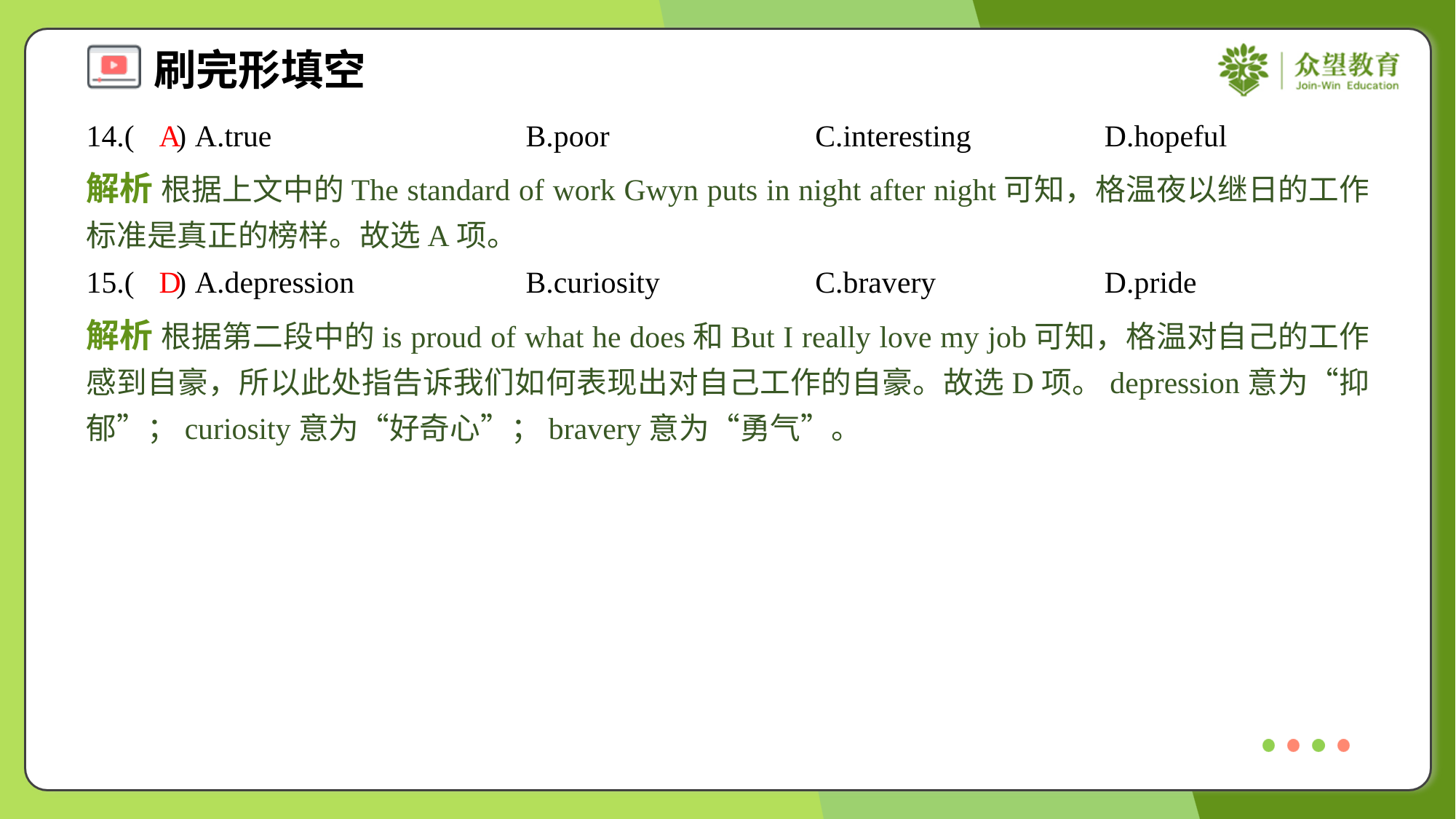

14.(     ) A.true	B.poor	C.interesting	D.hopeful
A
解析 根据上文中的The standard of work Gwyn puts in night after night可知，格温夜以继日的工作标准是真正的榜样。故选A项。
15.(     ) A.depression	B.curiosity	C.bravery	D.pride
D
解析 根据第二段中的is proud of what he does和But I really love my job可知，格温对自己的工作感到自豪，所以此处指告诉我们如何表现出对自己工作的自豪。故选D项。depression意为“抑郁”；curiosity意为“好奇心”；bravery意为“勇气”。